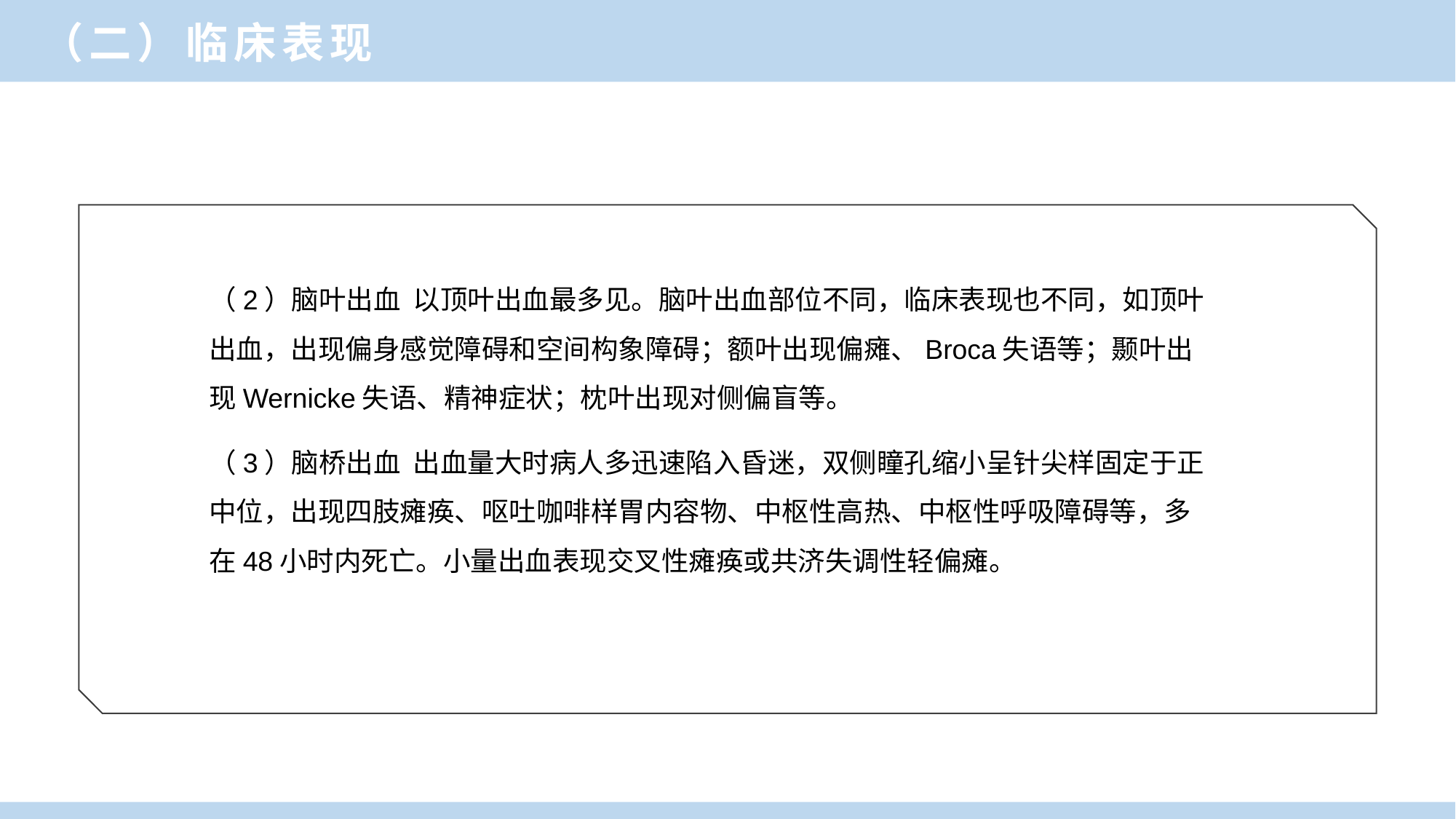

（二）临床表现

（2）脑叶出血  以顶叶出血最多见。脑叶出血部位不同，临床表现也不同，如顶叶出血，出现偏身感觉障碍和空间构象障碍；额叶出现偏瘫、Broca失语等；颞叶出现Wernicke失语、精神症状；枕叶出现对侧偏盲等。
（3）脑桥出血  出血量大时病人多迅速陷入昏迷，双侧瞳孔缩小呈针尖样固定于正中位，出现四肢瘫痪、呕吐咖啡样胃内容物、中枢性高热、中枢性呼吸障碍等，多在48小时内死亡。小量出血表现交叉性瘫痪或共济失调性轻偏瘫。